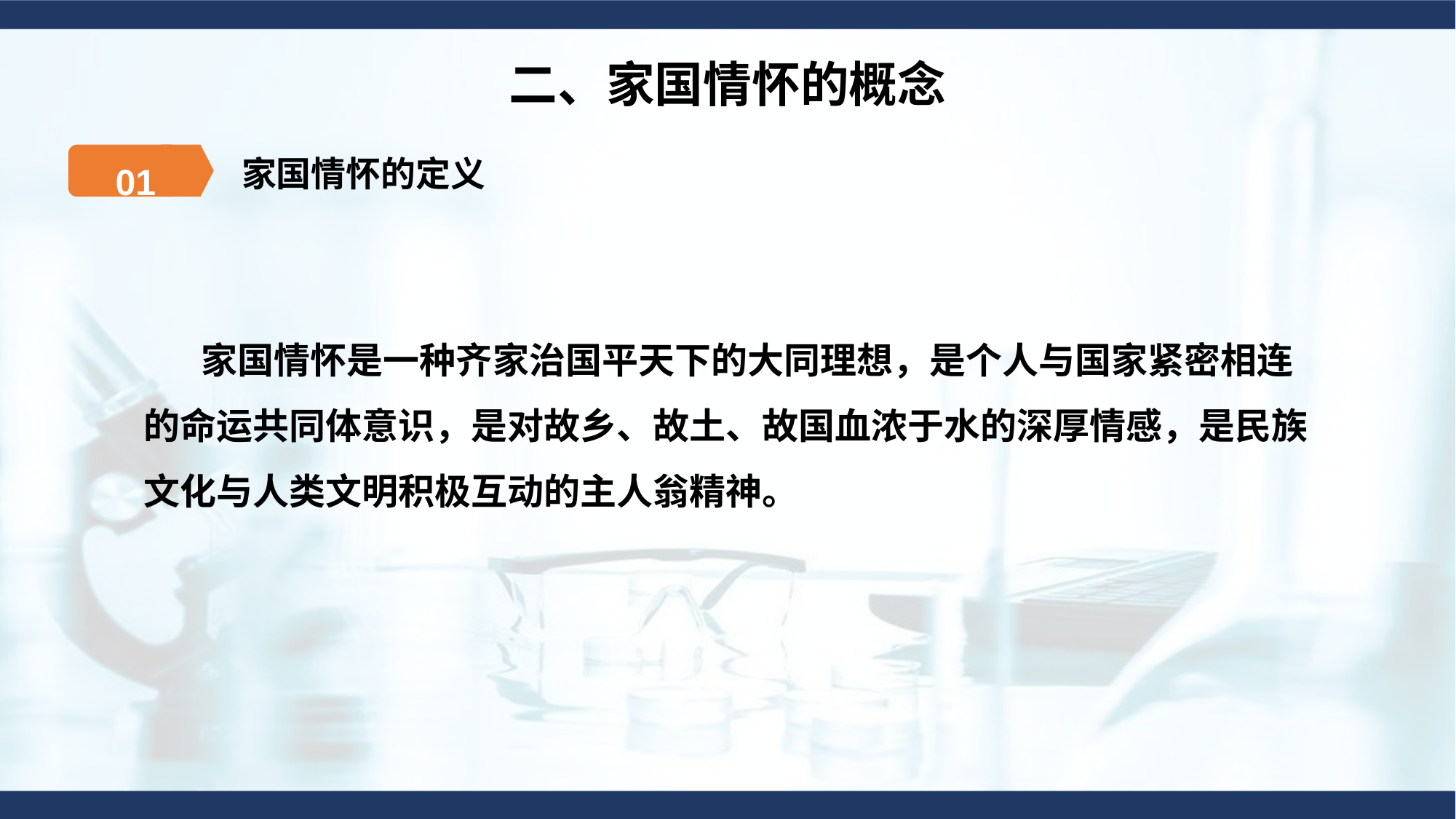

二、家国情怀的概念
01

家国情怀的定义
      家国情怀是一种齐家治国平天下的大同理想，是个人与国家紧密相连的命运共同体意识，是对故乡、故土、故国血浓于水的深厚情感，是民族文化与人类文明积极互动的主人翁精神。